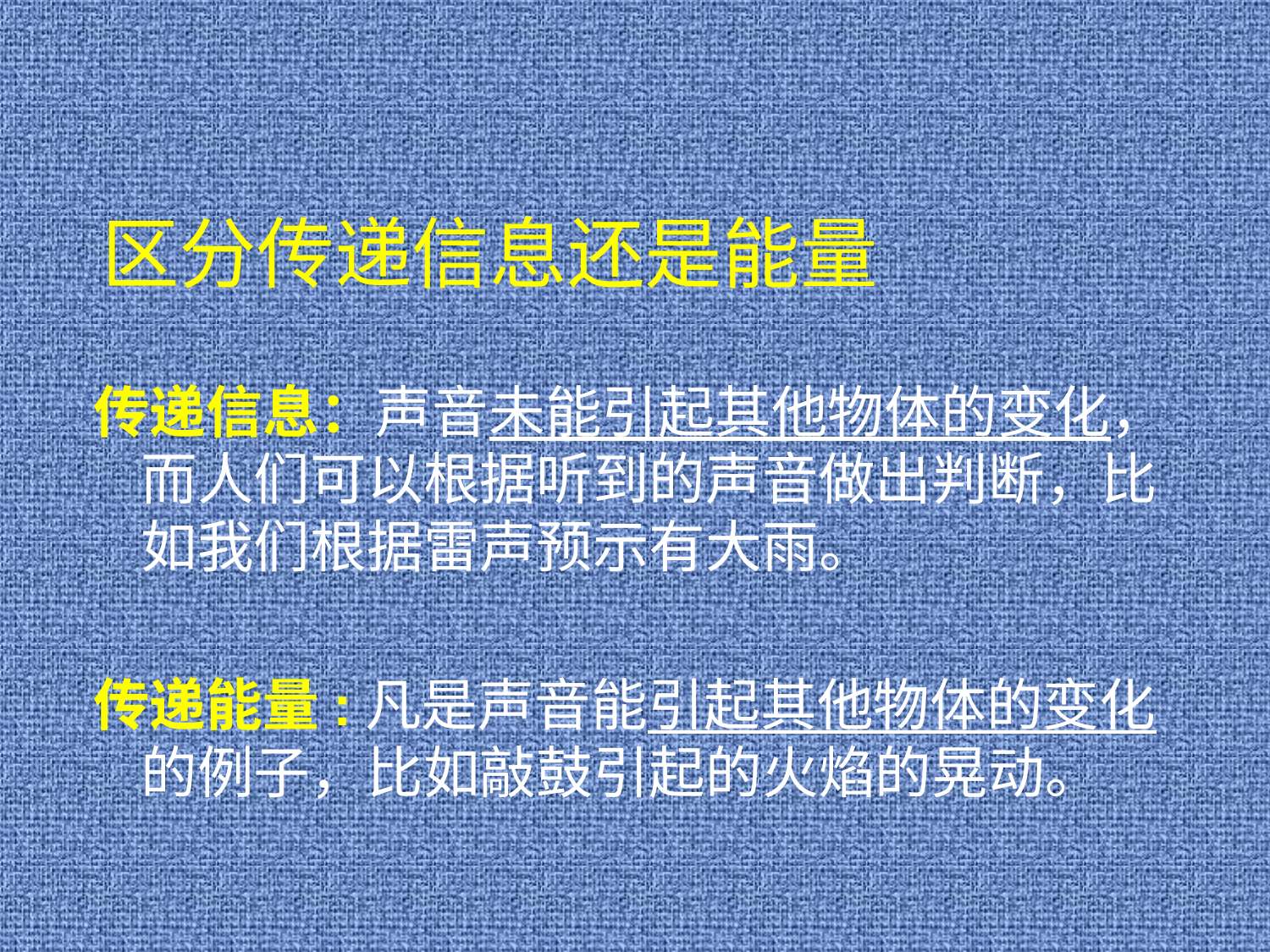

区分传递信息还是能量
传递信息：声音未能引起其他物体的变化，而人们可以根据听到的声音做出判断，比如我们根据雷声预示有大雨。

传递能量:凡是声音能引起其他物体的变化的例子，比如敲鼓引起的火焰的晃动。